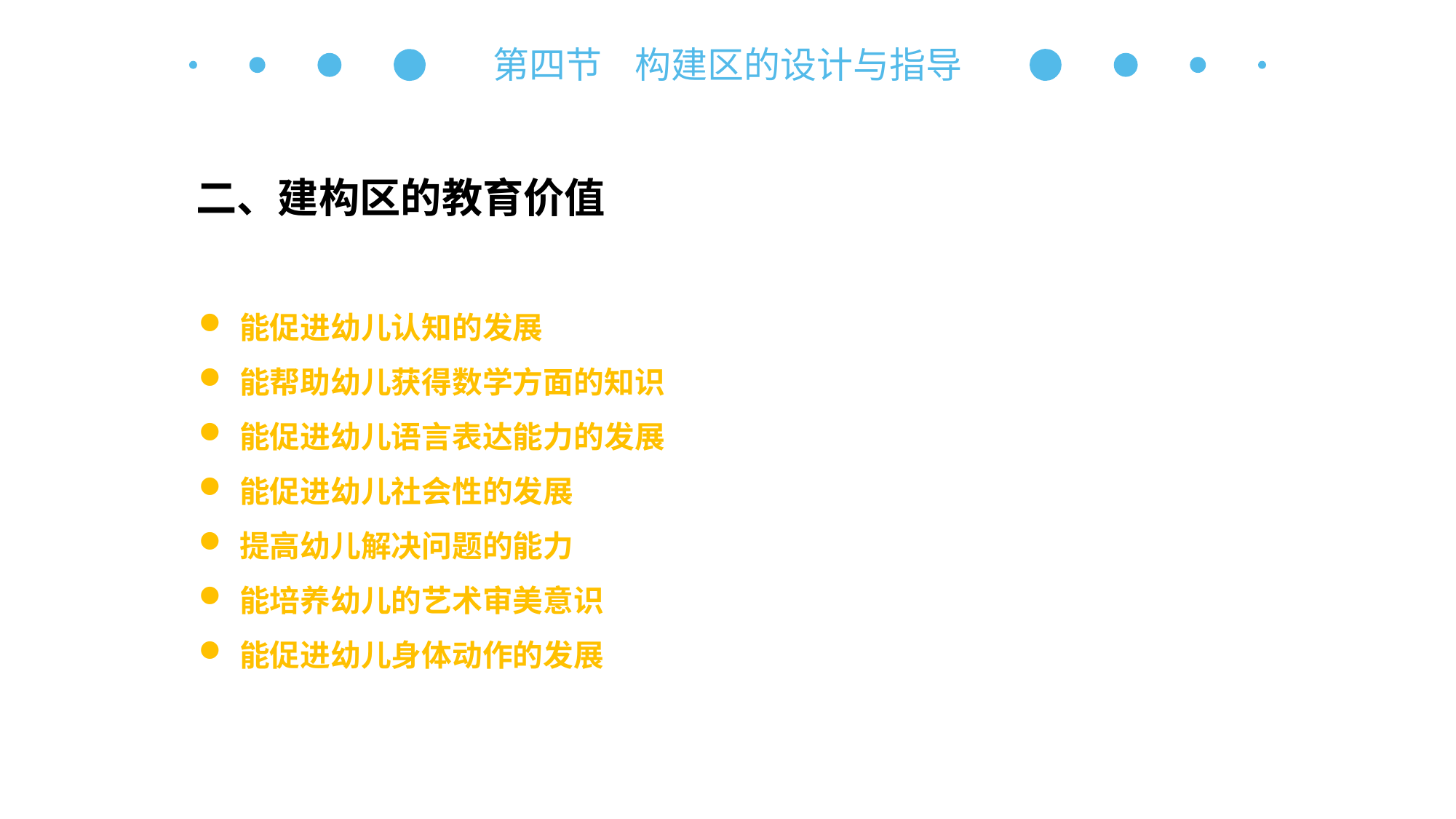

第四节    构建区的设计与指导

二、建构区的教育价值

能促进幼儿认知的发展
能帮助幼儿获得数学方面的知识
能促进幼儿语言表达能力的发展
能促进幼儿社会性的发展
提高幼儿解决问题的能力
能培养幼儿的艺术审美意识
能促进幼儿身体动作的发展